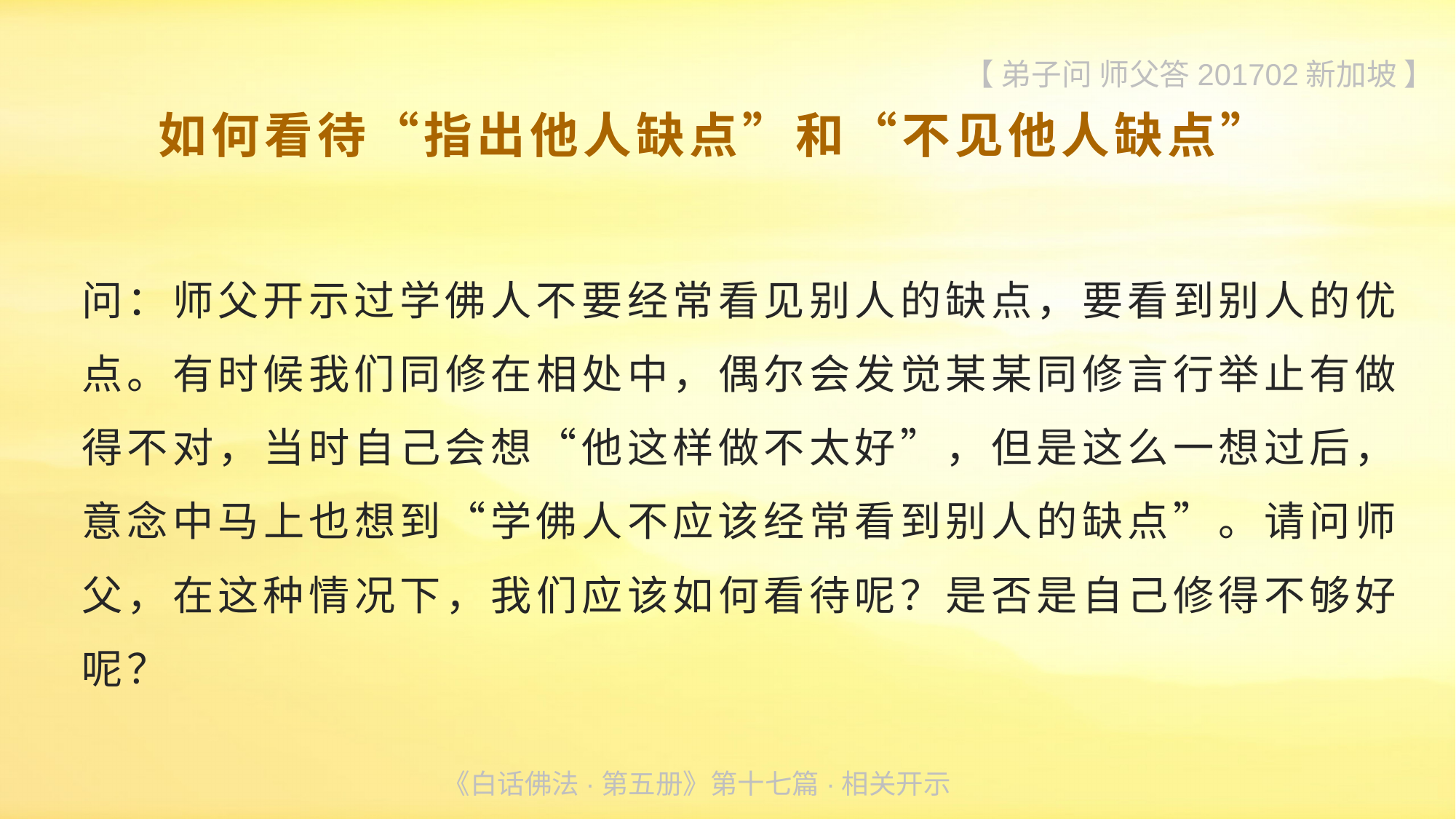

【 弟子问 师父答201702新加坡 】
     如何看待“指出他人缺点”和“不见他人缺点”

问：师父开示过学佛人不要经常看见别人的缺点，要看到别人的优点。有时候我们同修在相处中，偶尔会发觉某某同修言行举止有做得不对，当时自己会想“他这样做不太好”，但是这么一想过后，意念中马上也想到“学佛人不应该经常看到别人的缺点”。请问师父，在这种情况下，我们应该如何看待呢？是否是自己修得不够好呢？

《白话佛法·第五册》第十七篇·相关开示